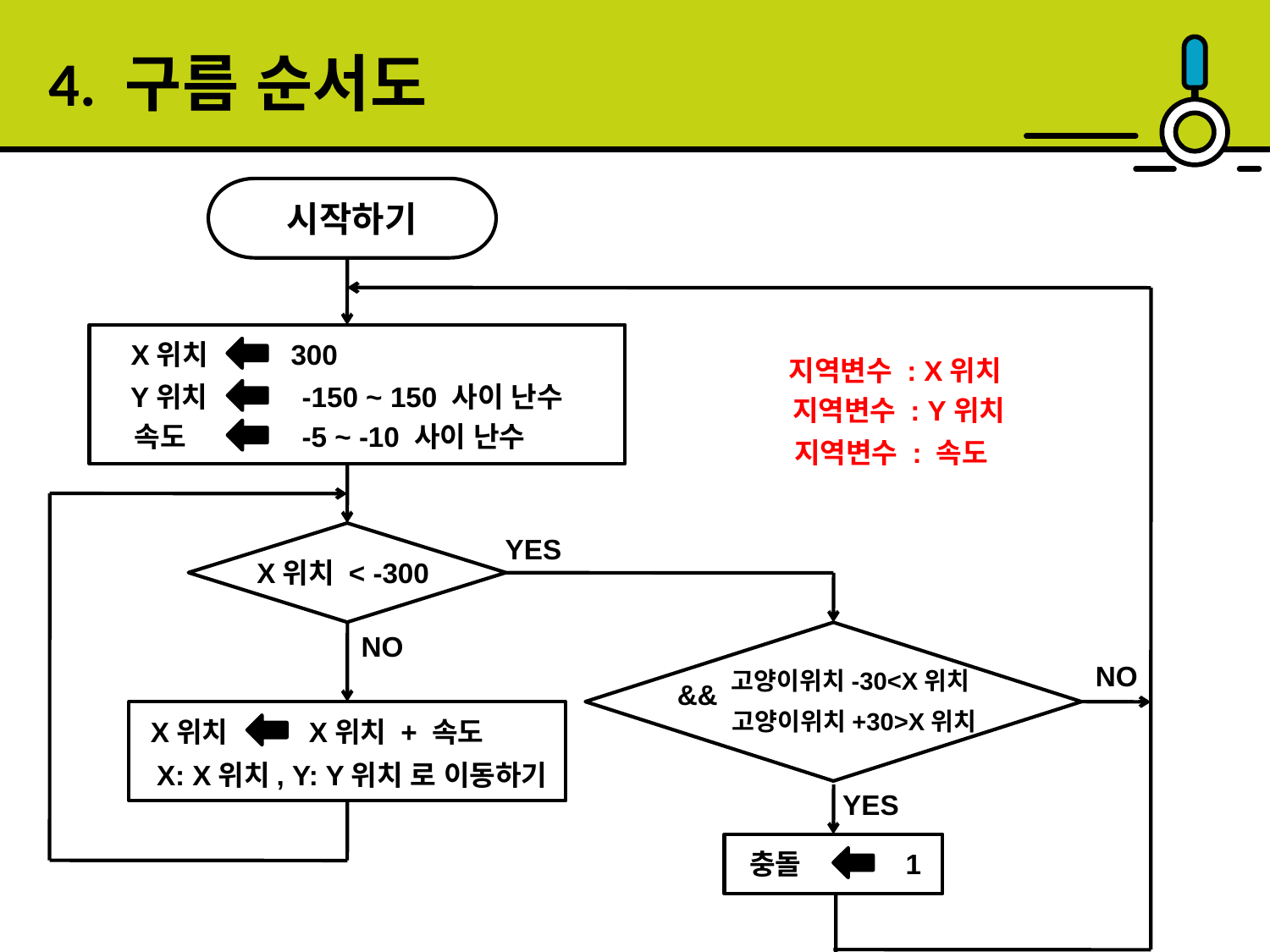

4. 구름 순서도
시작하기

X위치
300

지역변수 : X위치
Y위치
-150 ~ 150 사이 난수

지역변수 : Y위치
속도
-5 ~ -10 사이 난수

지역변수 : 속도

YES
X위치 < -300
NO

고양이위치-30<X위치
&&
고양이위치+30>X위치
NO

X위치
X위치 + 속도

X: X위치, Y: Y위치 로 이동하기
YES

충돌
1